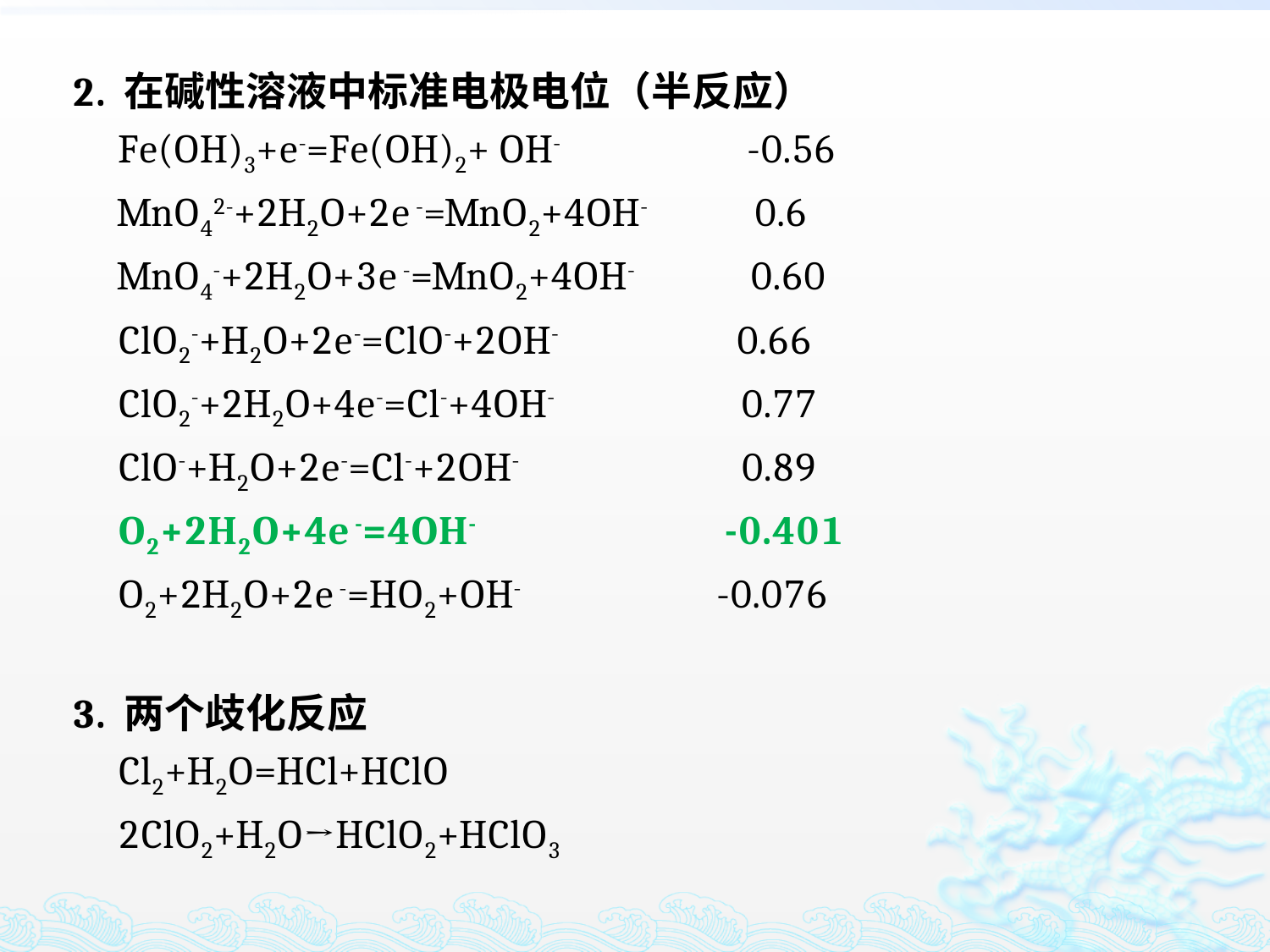

2. 在碱性溶液中标准电极电位（半反应）
	Fe(OH)3+e-=Fe(OH)2+ OH-                     -0.56
	MnO42-+2H2O+2e -=MnO2+4OH-            0.6
	MnO4-+2H2O+3e -=MnO2+4OH-             0.60
	ClO2-+H2O+2e-=ClO-+2OH-                    0.66
	ClO2-+2H2O+4e-=Cl-+4OH-                     0.77
	ClO-+H2O+2e-=Cl-+2OH-                         0.89
	O2+2H2O+4e -=4OH-                            -0.401
	O2+2H2O+2e -=HO2+OH-                      -0.076

3. 两个歧化反应
	Cl2+H2O=HCl+HClO
	2ClO2+H2O→HClO2+HClO3